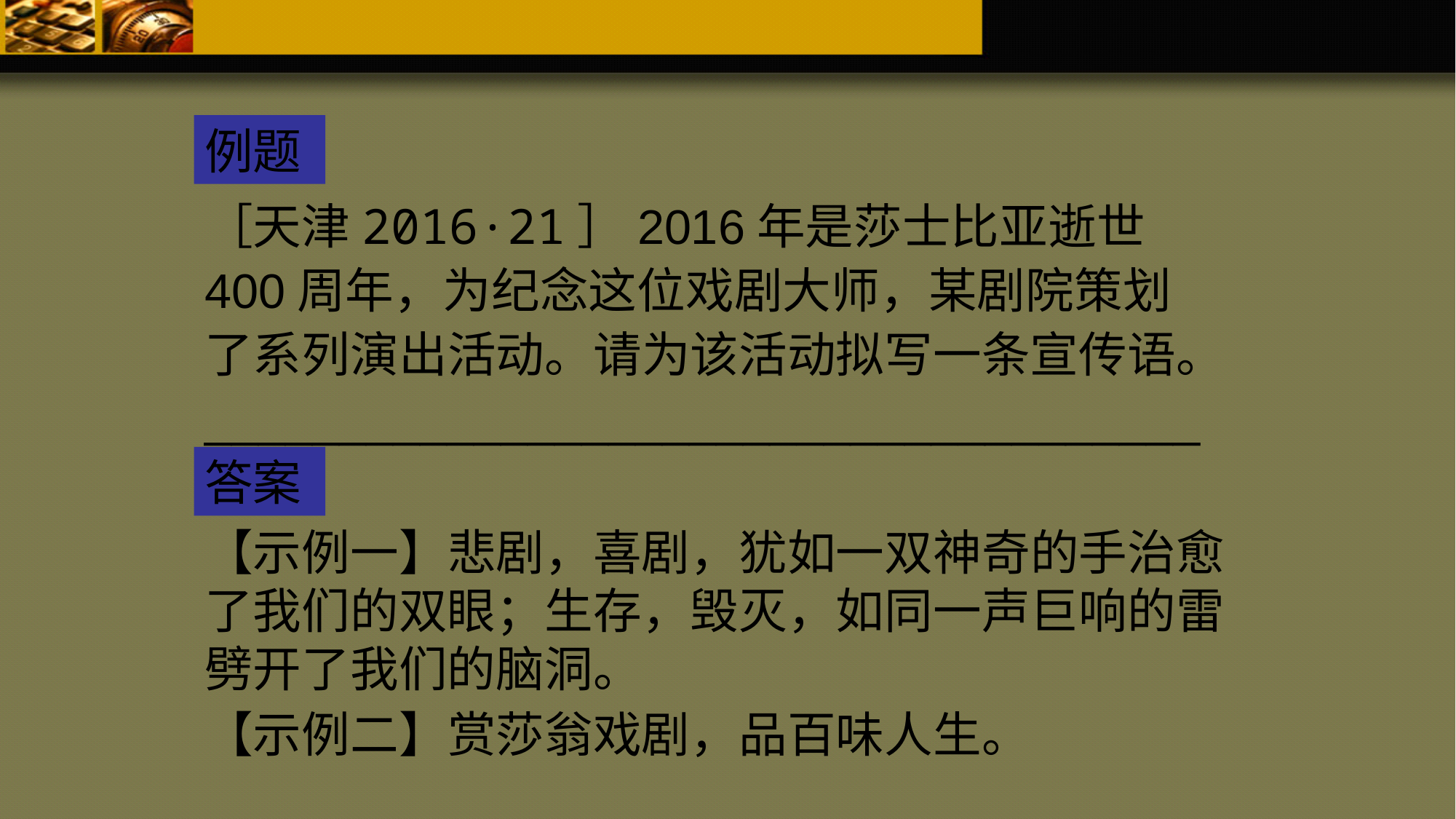

例题
［天津2016·21］2016年是莎士比亚逝世400周年，为纪念这位戏剧大师，某剧院策划了系列演出活动。请为该活动拟写一条宣传语。
_________________________________________
答案
【示例一】悲剧，喜剧，犹如一双神奇的手治愈了我们的双眼；生存，毁灭，如同一声巨响的雷劈开了我们的脑洞。
【示例二】赏莎翁戏剧，品百味人生。